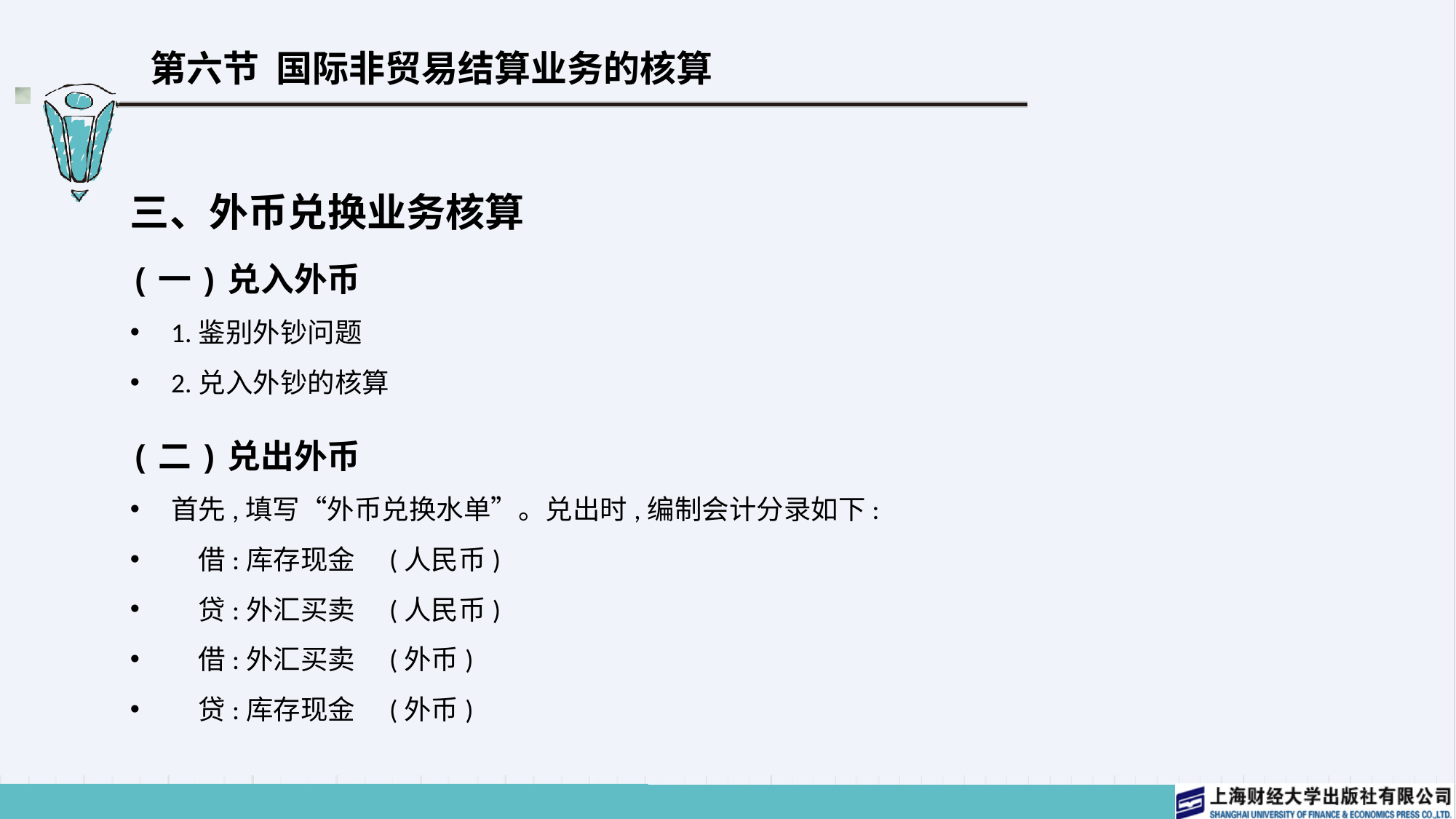

# 第六节  国际非贸易结算业务的核算
三、外币兑换业务核算
(一)兑入外币
1.鉴别外钞问题
2.兑入外钞的核算
(二)兑出外币
首先,填写“外币兑换水单”。兑出时,编制会计分录如下:
　借:库存现金	(人民币)
　贷:外汇买卖	(人民币)
　借:外汇买卖	(外币)
　贷:库存现金	(外币)